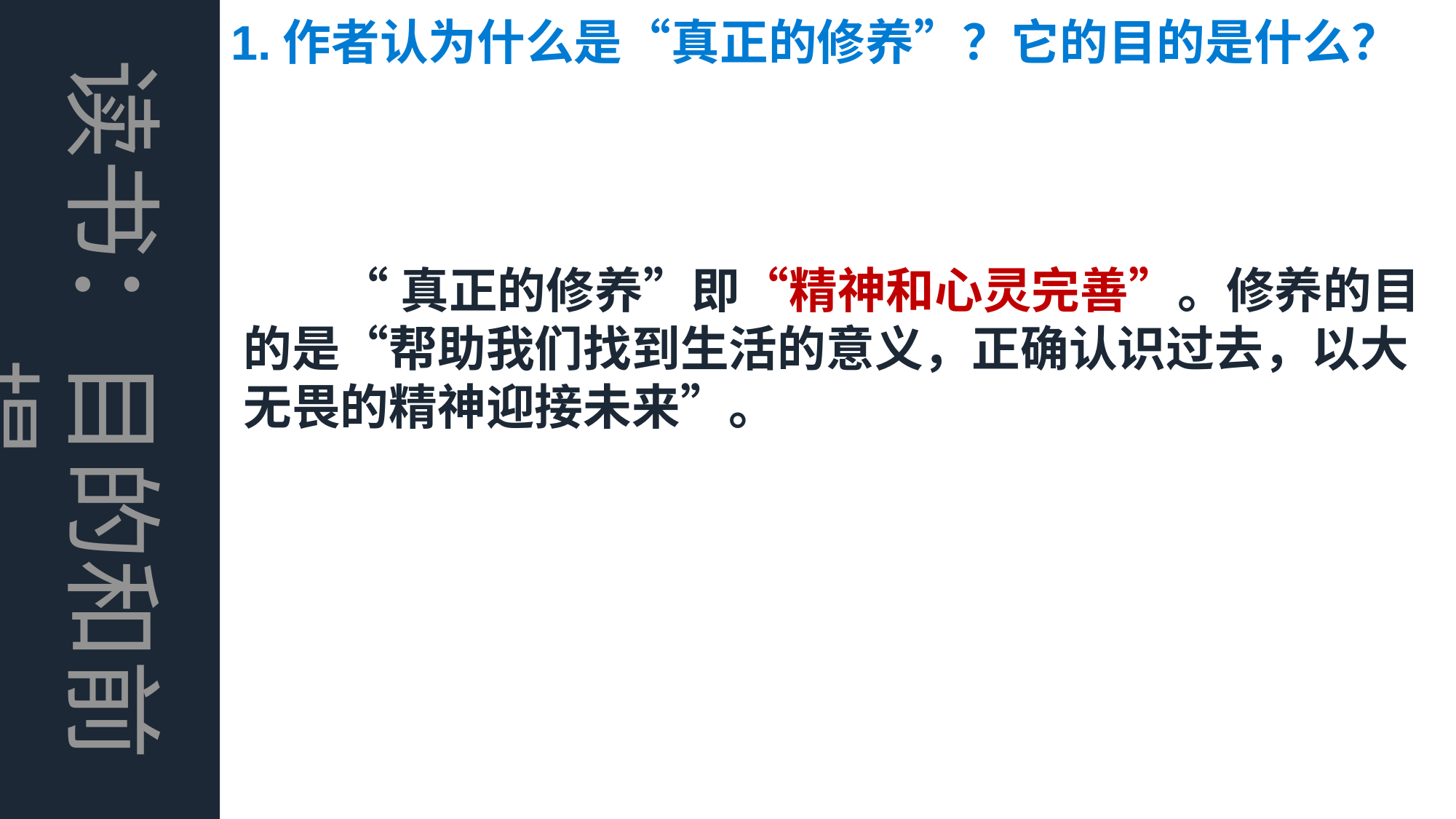

1.作者认为什么是“真正的修养”？它的目的是什么？
读书：目的和前提
“真正的修养”即“精神和心灵完善”。修养的目的是“帮助我们找到生活的意义，正确认识过去，以大无畏的精神迎接未来”。